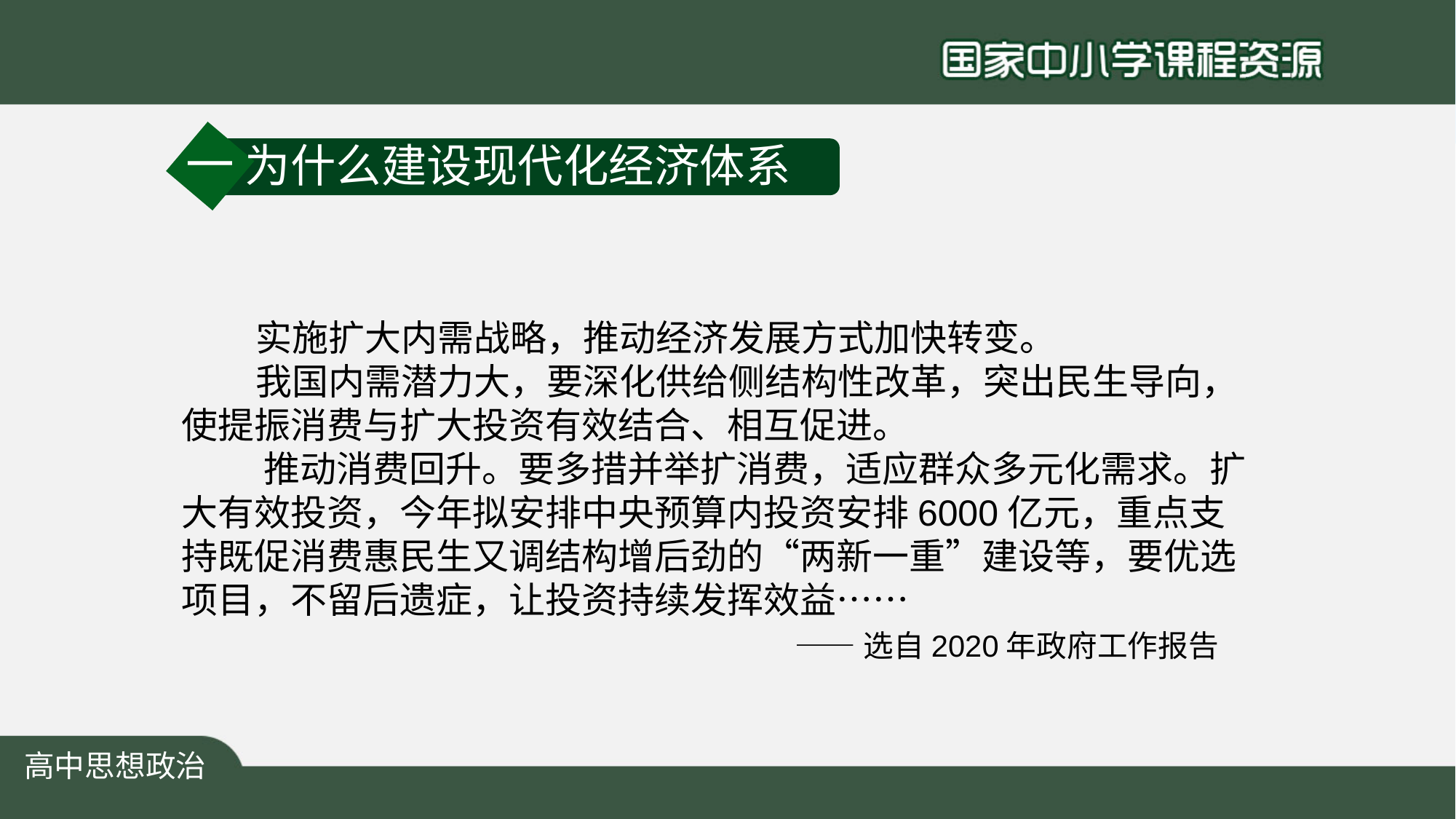

一 为什么建设现代化经济体系

        实施扩大内需战略，推动经济发展方式加快转变。
        我国内需潜力大，要深化供给侧结构性改革，突出民生导向，使提振消费与扩大投资有效结合、相互促进。
         推动消费回升。要多措并举扩消费，适应群众多元化需求。扩大有效投资，今年拟安排中央预算内投资安排6000亿元，重点支持既促消费惠民生又调结构增后劲的“两新一重”建设等，要优选项目，不留后遗症，让投资持续发挥效益……
                                                                           ——选自2020年政府工作报告